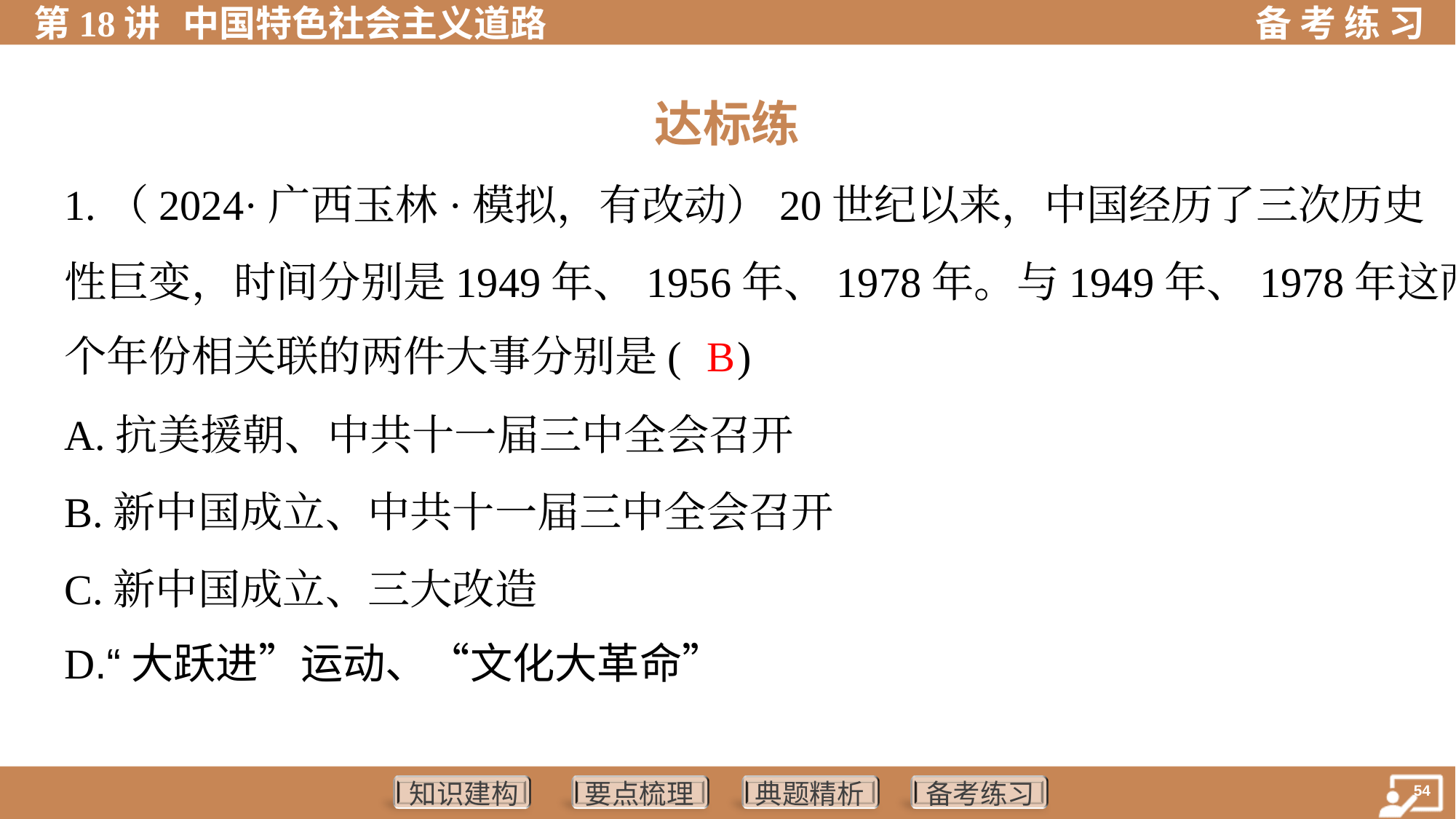

达标练
1.（2024·广西玉林·模拟，有改动）20世纪以来，中国经历了三次历史
性巨变，时间分别是1949年、1956年、1978年。与1949年、1978年这两
个年份相关联的两件大事分别是(     )
B
A.抗美援朝、中共十一届三中全会召开
B.新中国成立、中共十一届三中全会召开
C.新中国成立、三大改造
D.“大跃进”运动、“文化大革命”